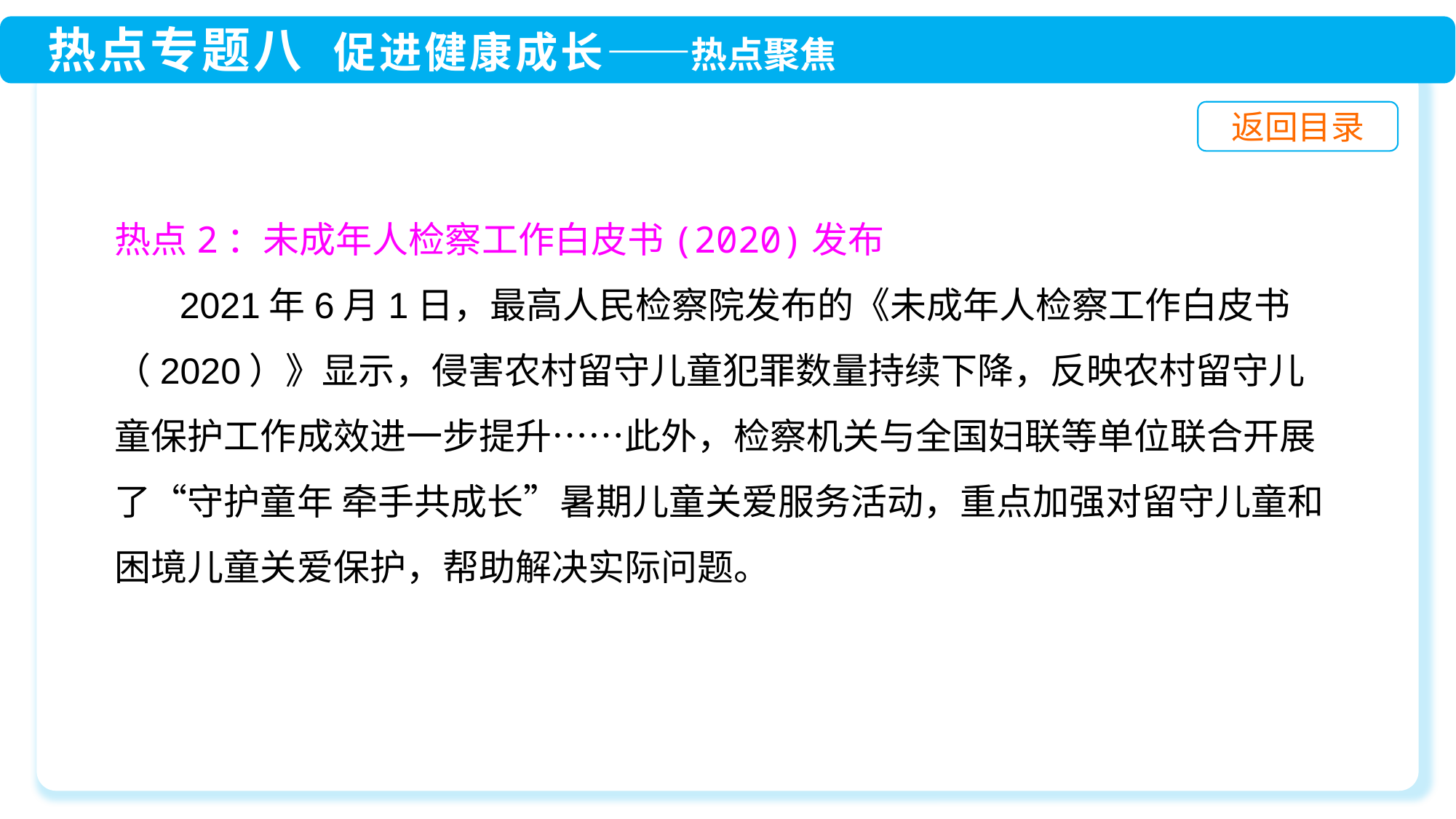

热点2：未成年人检察工作白皮书(2020)发布
 2021年6月1日，最高人民检察院发布的《未成年人检察工作白皮书（2020）》显示，侵害农村留守儿童犯罪数量持续下降，反映农村留守儿童保护工作成效进一步提升……此外，检察机关与全国妇联等单位联合开展了“守护童年 牵手共成长”暑期儿童关爱服务活动，重点加强对留守儿童和困境儿童关爱保护，帮助解决实际问题。